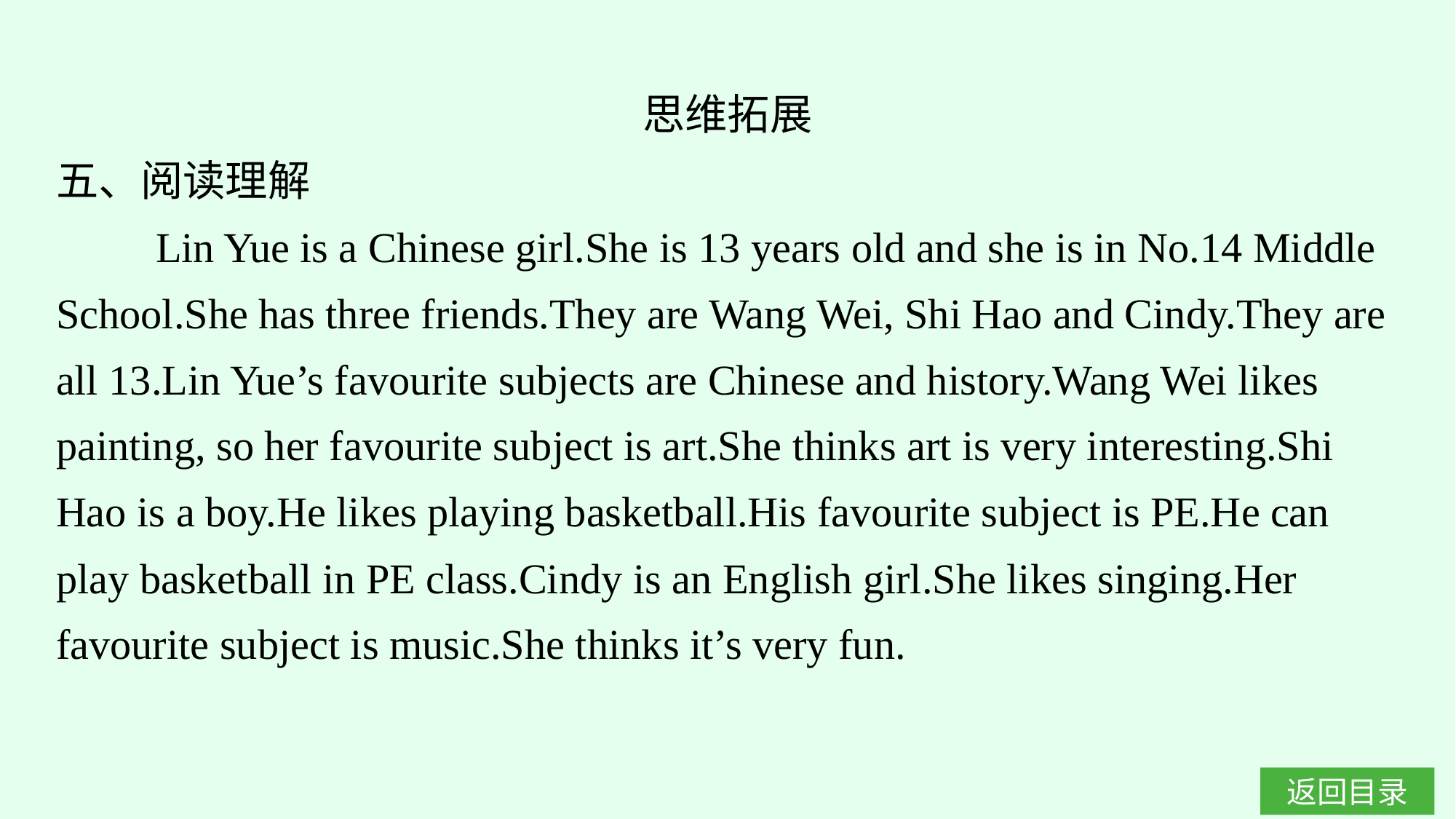

思维拓展
五、阅读理解
      Lin Yue is a Chinese girl.She is 13 years old and she is in No.14 Middle School.She has three friends.They are Wang Wei, Shi Hao and Cindy.They are all 13.Lin Yue’s favourite subjects are Chinese and history.Wang Wei likes painting, so her favourite subject is art.She thinks art is very interesting.Shi Hao is a boy.He likes playing basketball.His favourite subject is PE.He can play basketball in PE class.Cindy is an English girl.She likes singing.Her favourite subject is music.She thinks it’s very fun.